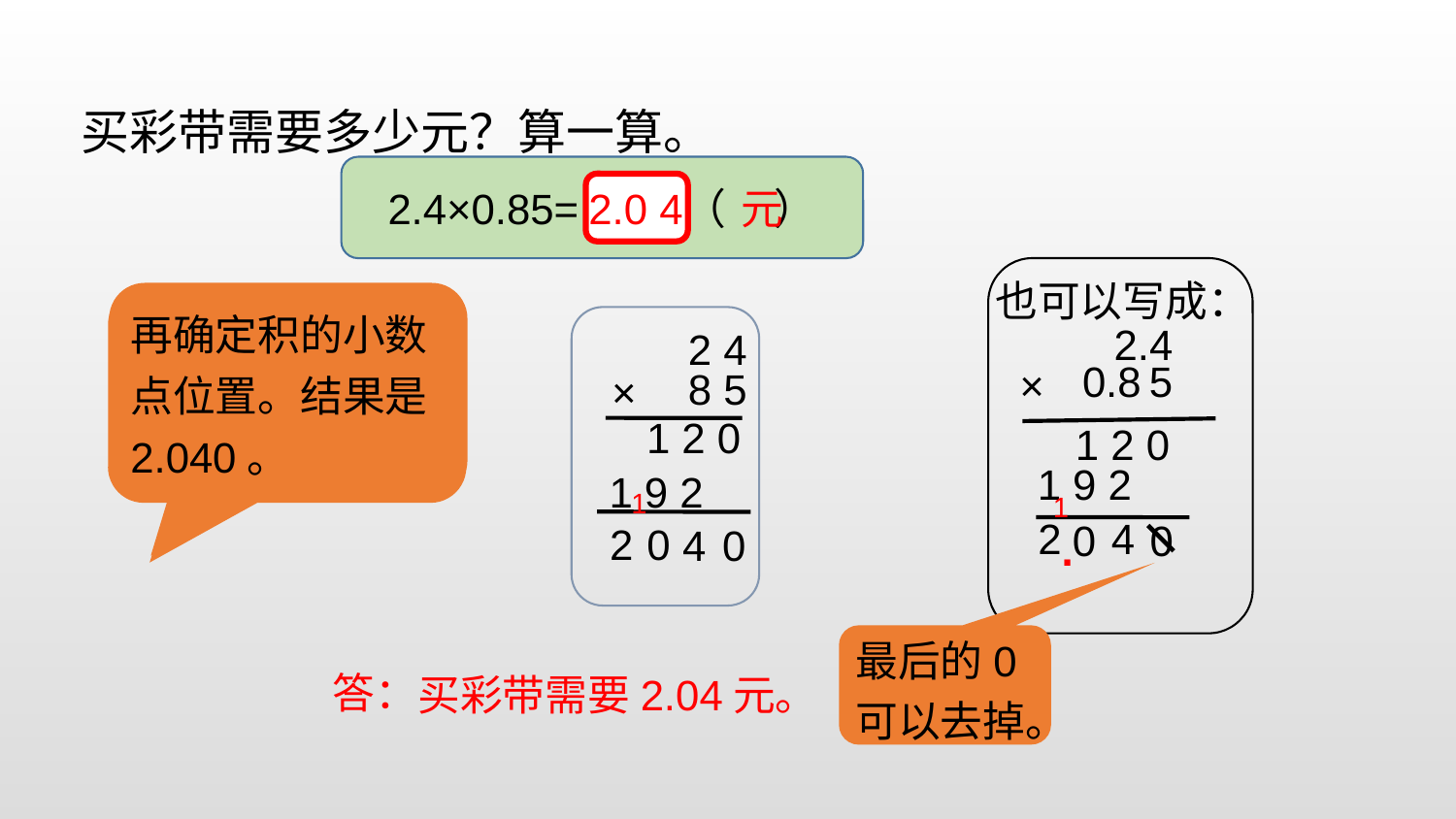

买彩带需要多少元？算一算。
2.4×0.85=        （     ）

2.0 4    元

2.4
0.8 5
×
也可以写成：
再确定积的小数点位置。结果是2.040。
先按照整数乘法计算

2 4
8 5
×
1 2 0
1 2 0
1 9 2
1 9 2
1
1
2
4
0
0
2
0
4
 0
.
最后的0可以去掉。
答：
买彩带需要2.04元。